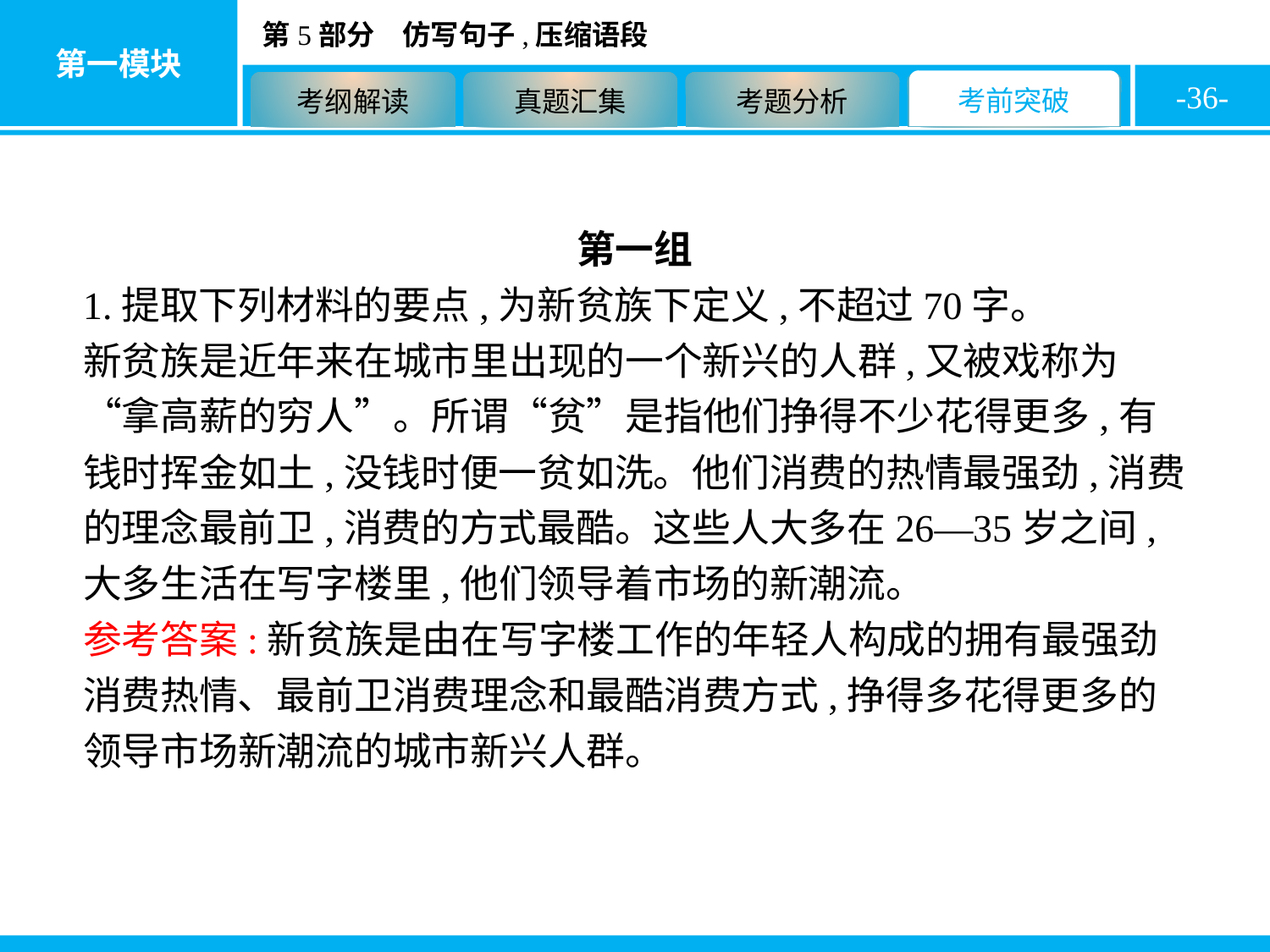

-36-
第一组
1.提取下列材料的要点,为新贫族下定义,不超过70字。
新贫族是近年来在城市里出现的一个新兴的人群,又被戏称为“拿高薪的穷人”。所谓“贫”是指他们挣得不少花得更多,有钱时挥金如土,没钱时便一贫如洗。他们消费的热情最强劲,消费的理念最前卫,消费的方式最酷。这些人大多在26—35岁之间,大多生活在写字楼里,他们领导着市场的新潮流。
参考答案:新贫族是由在写字楼工作的年轻人构成的拥有最强劲消费热情、最前卫消费理念和最酷消费方式,挣得多花得更多的领导市场新潮流的城市新兴人群。